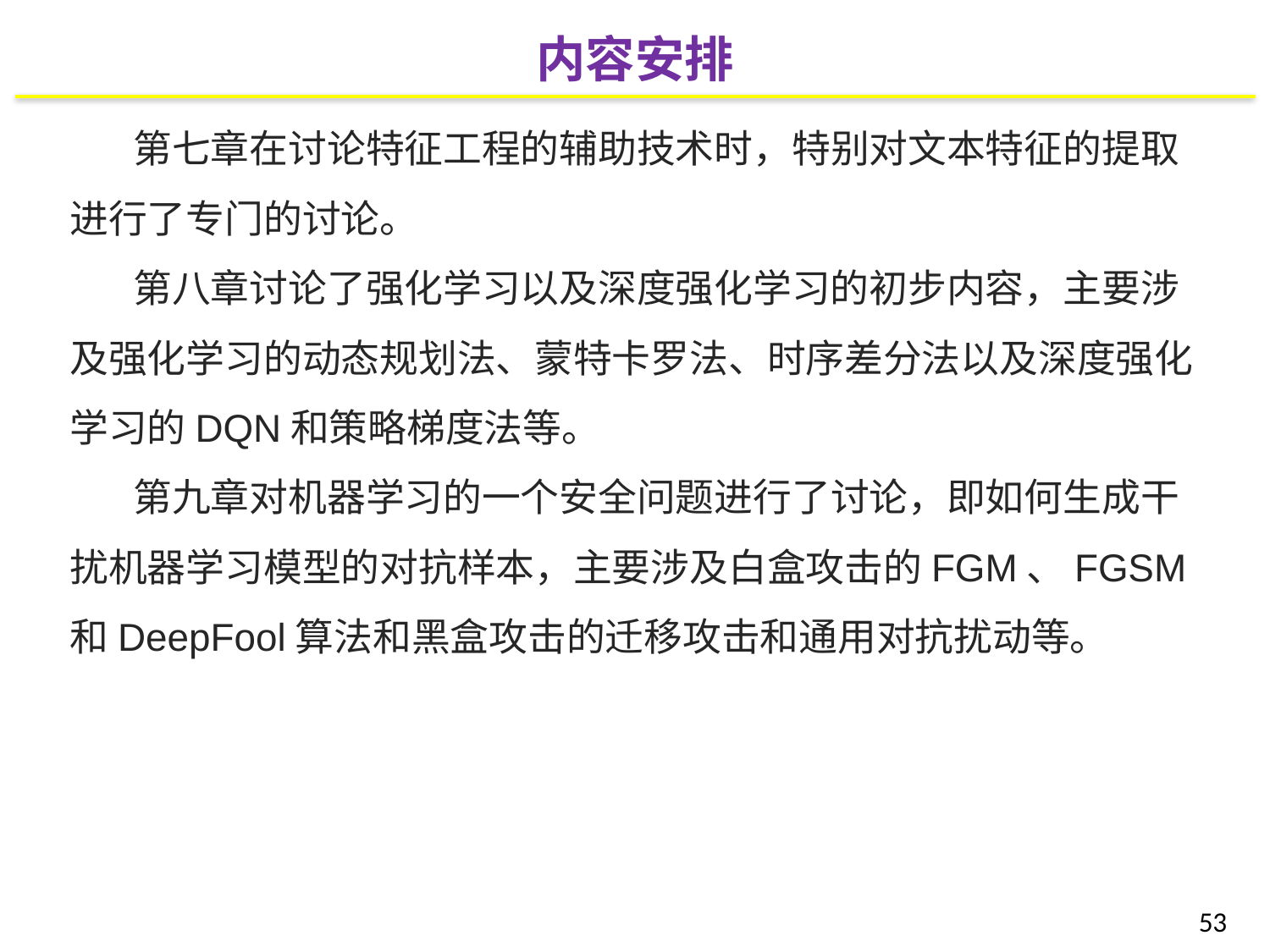

内容安排
第七章在讨论特征工程的辅助技术时，特别对文本特征的提取进行了专门的讨论。
第八章讨论了强化学习以及深度强化学习的初步内容，主要涉及强化学习的动态规划法、蒙特卡罗法、时序差分法以及深度强化学习的DQN和策略梯度法等。
第九章对机器学习的一个安全问题进行了讨论，即如何生成干扰机器学习模型的对抗样本，主要涉及白盒攻击的FGM、FGSM和DeepFool算法和黑盒攻击的迁移攻击和通用对抗扰动等。
53